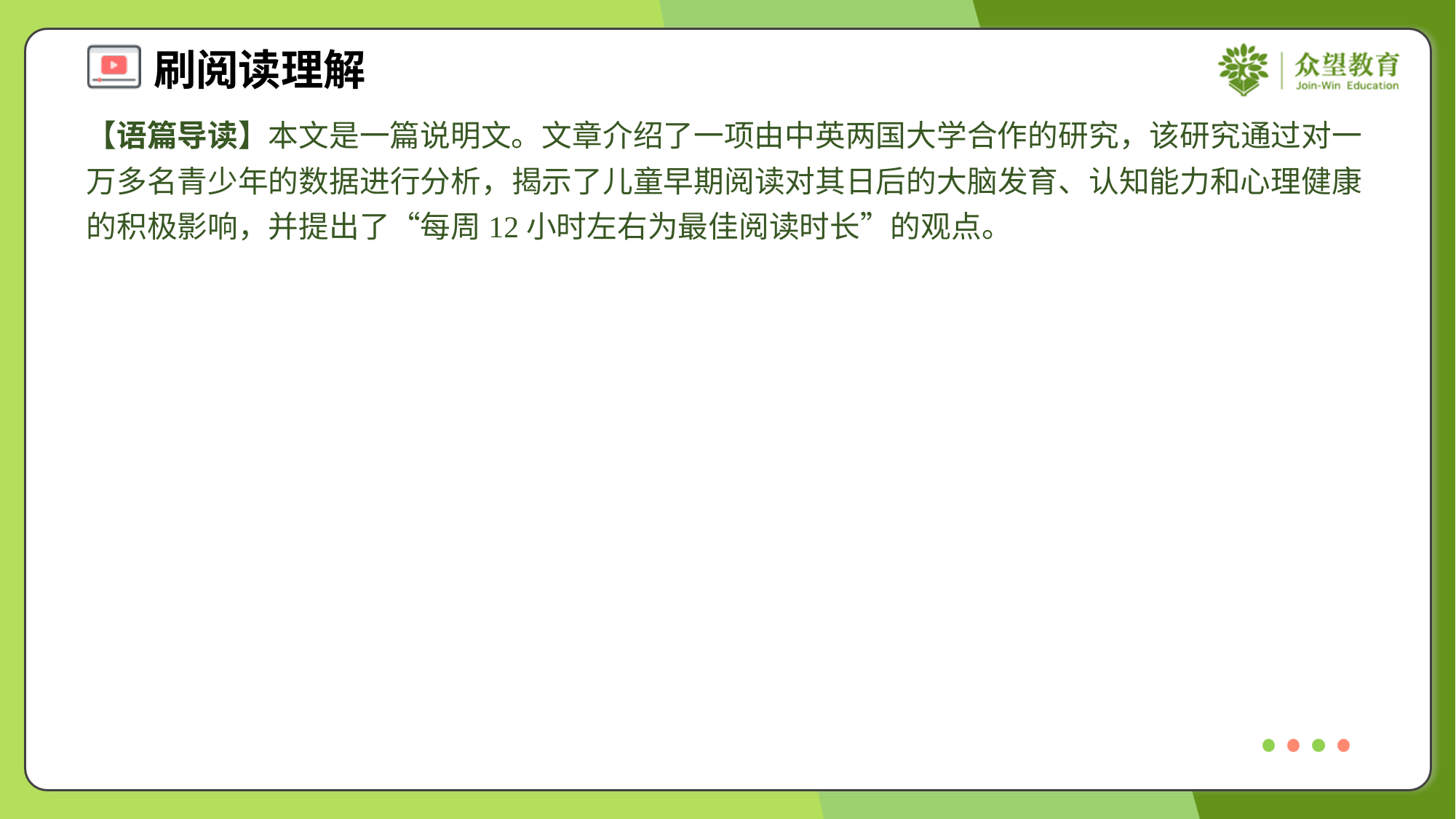

【语篇导读】本文是一篇说明文。文章介绍了一项由中英两国大学合作的研究，该研究通过对一万多名青少年的数据进行分析，揭示了儿童早期阅读对其日后的大脑发育、认知能力和心理健康的积极影响，并提出了“每周12小时左右为最佳阅读时长”的观点。